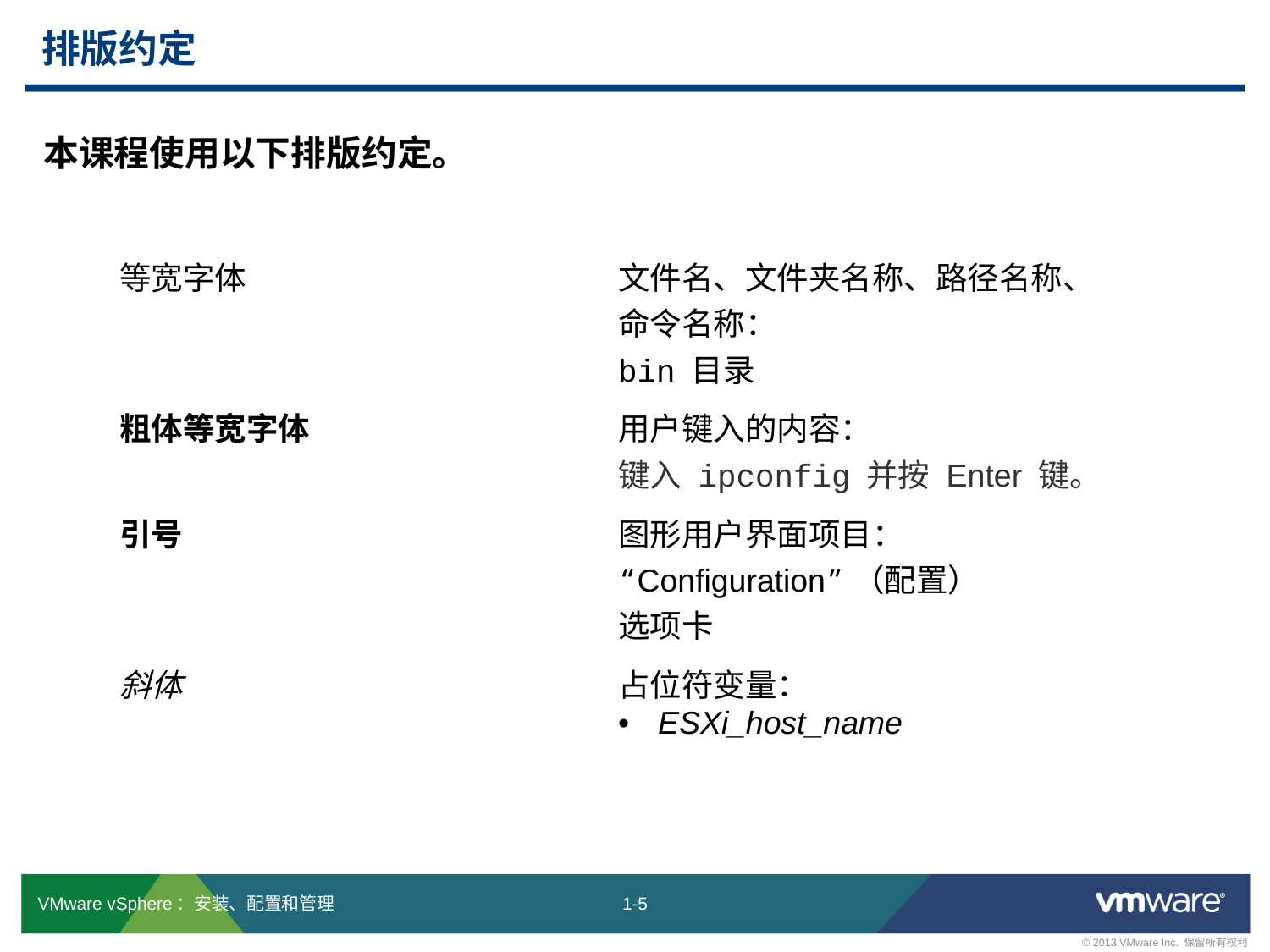

# 排版约定
本课程使用以下排版约定。

| 等宽字体 | 文件名、文件夹名称、路径名称、命令名称： bin 目录 |
| --- | --- |
| 粗体等宽字体 | 用户键入的内容： 键入 ipconfig 并按 Enter 键。 |
| 引号 | 图形用户界面项目： “Configuration”（配置） 选项卡 |
| 斜体 | 占位符变量： ESXi\_host\_name |